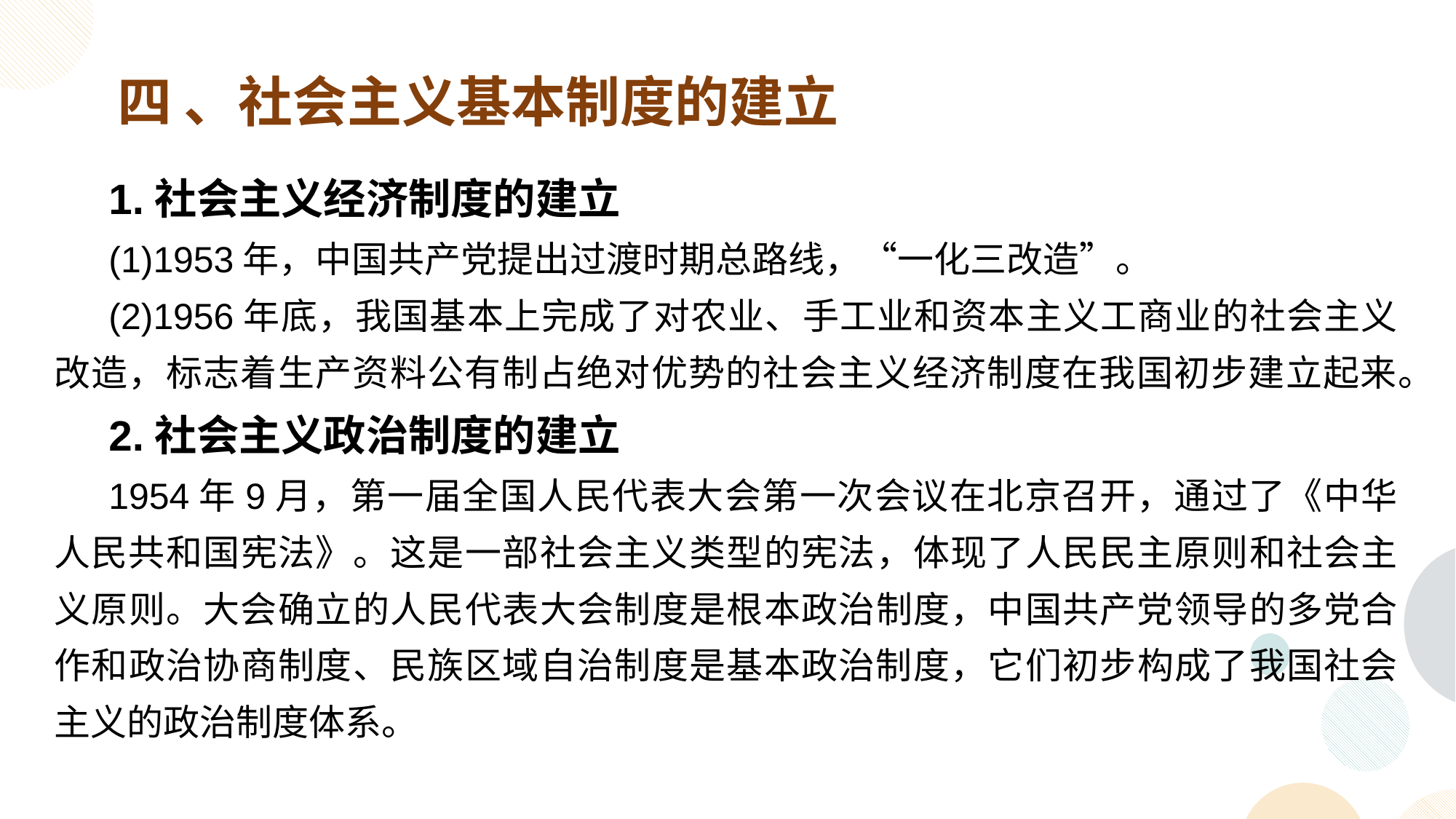

四 、社会主义基本制度的建立
1.社会主义经济制度的建立
(1)1953年，中国共产党提出过渡时期总路线，“一化三改造”。
(2)1956年底，我国基本上完成了对农业、手工业和资本主义工商业的社会主义改造，标志着生产资料公有制占绝对优势的社会主义经济制度在我国初步建立起来。
2.社会主义政治制度的建立
1954年9月，第一届全国人民代表大会第一次会议在北京召开，通过了《中华人民共和国宪法》。这是一部社会主义类型的宪法，体现了人民民主原则和社会主义原则。大会确立的人民代表大会制度是根本政治制度，中国共产党领导的多党合作和政治协商制度、民族区域自治制度是基本政治制度，它们初步构成了我国社会主义的政治制度体系。